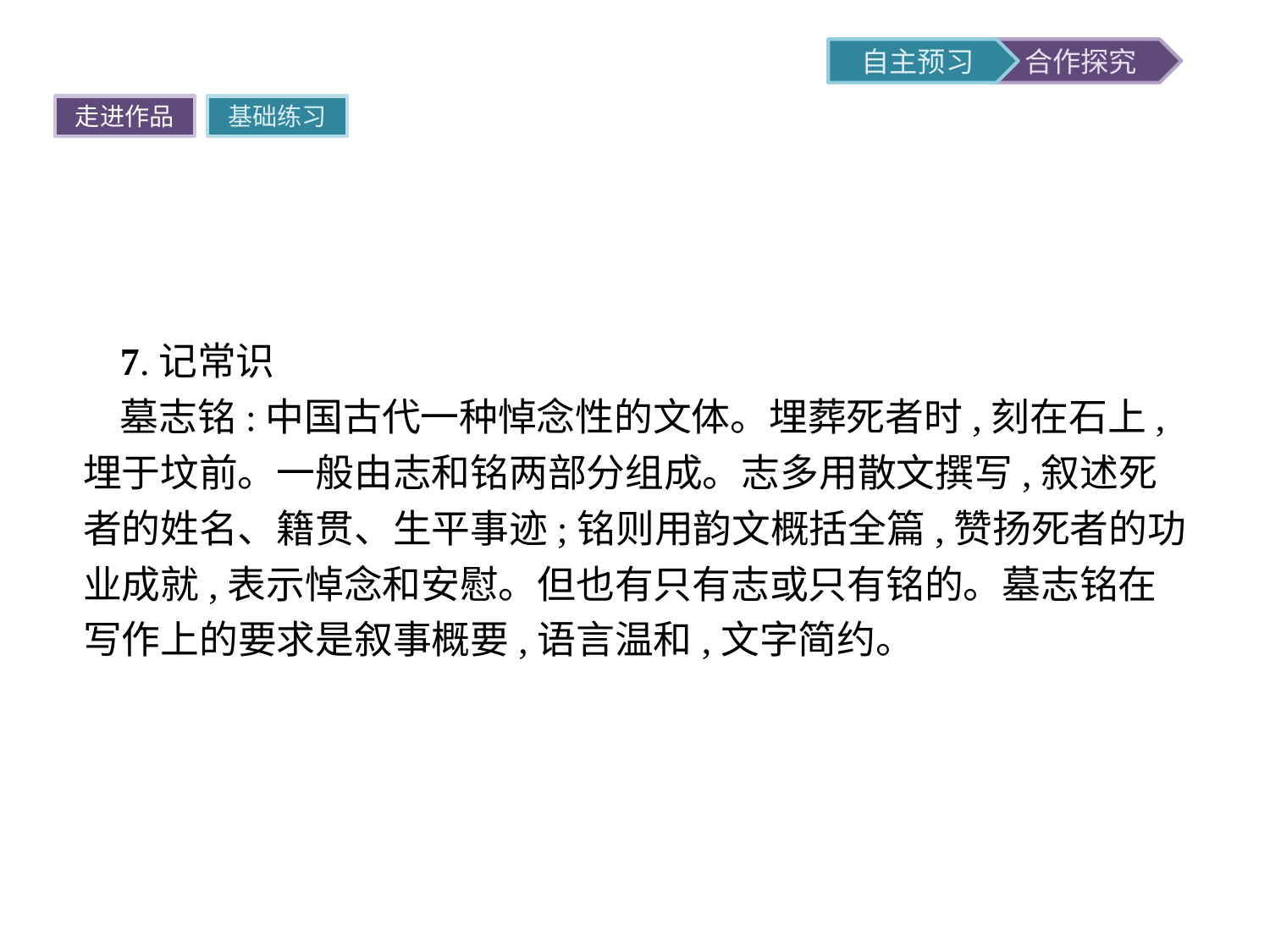

走进作品
基础练习
7.记常识
墓志铭:中国古代一种悼念性的文体。埋葬死者时,刻在石上,埋于坟前。一般由志和铭两部分组成。志多用散文撰写,叙述死者的姓名、籍贯、生平事迹;铭则用韵文概括全篇,赞扬死者的功业成就,表示悼念和安慰。但也有只有志或只有铭的。墓志铭在写作上的要求是叙事概要,语言温和,文字简约。